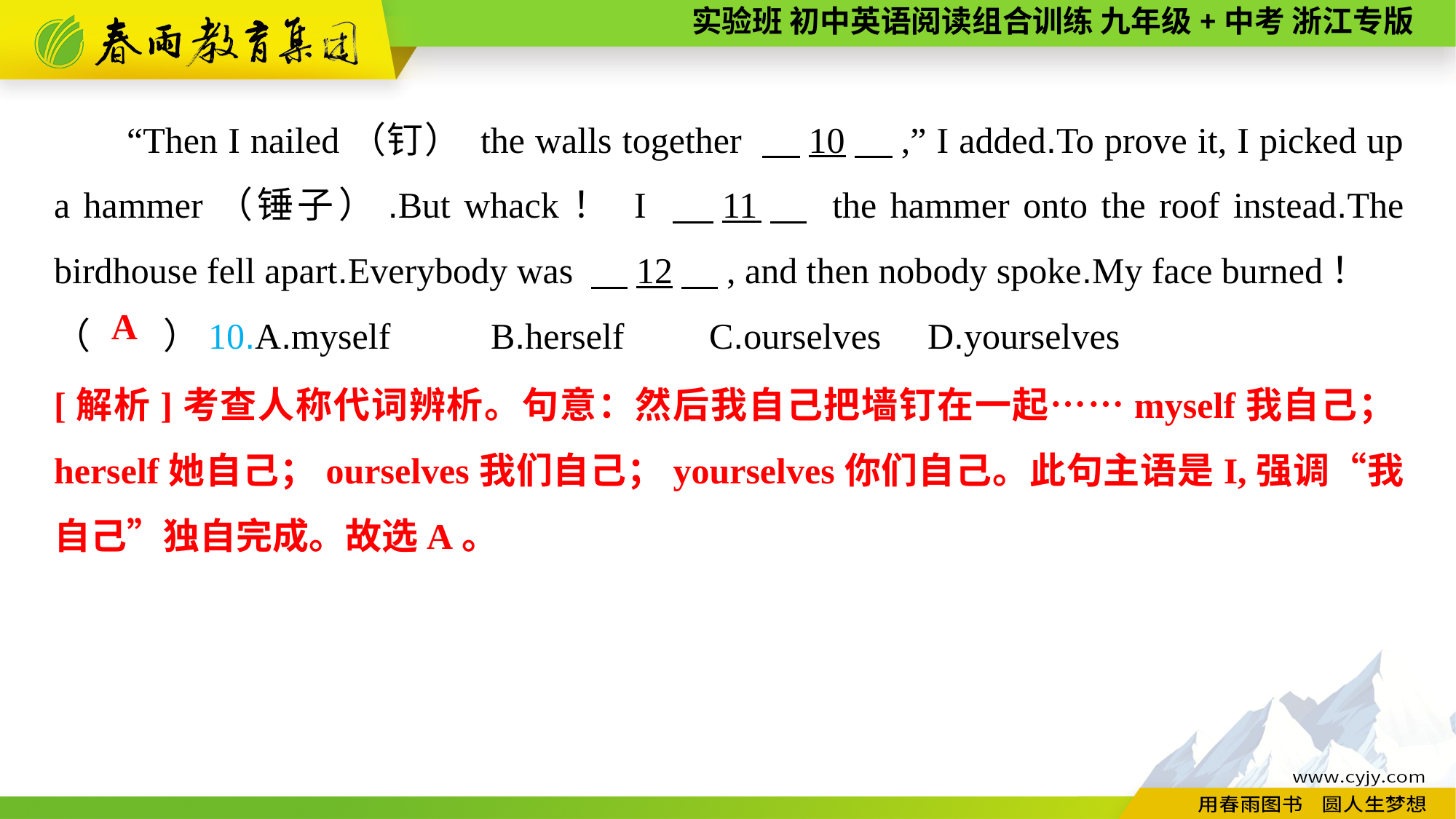

“Then I nailed（钉） the walls together 　10　,” I added.To prove it, I picked up a hammer（锤子）.But whack！ I 　11　 the hammer onto the roof instead.The birdhouse fell apart.Everybody was 　12　, and then nobody spoke.My face burned！
（　　）10.A.myself	B.herself	C.ourselves	D.yourselves
A
[解析]考查人称代词辨析。句意：然后我自己把墙钉在一起……myself我自己；herself她自己；ourselves我们自己；yourselves你们自己。此句主语是I,强调“我自己”独自完成。故选A。